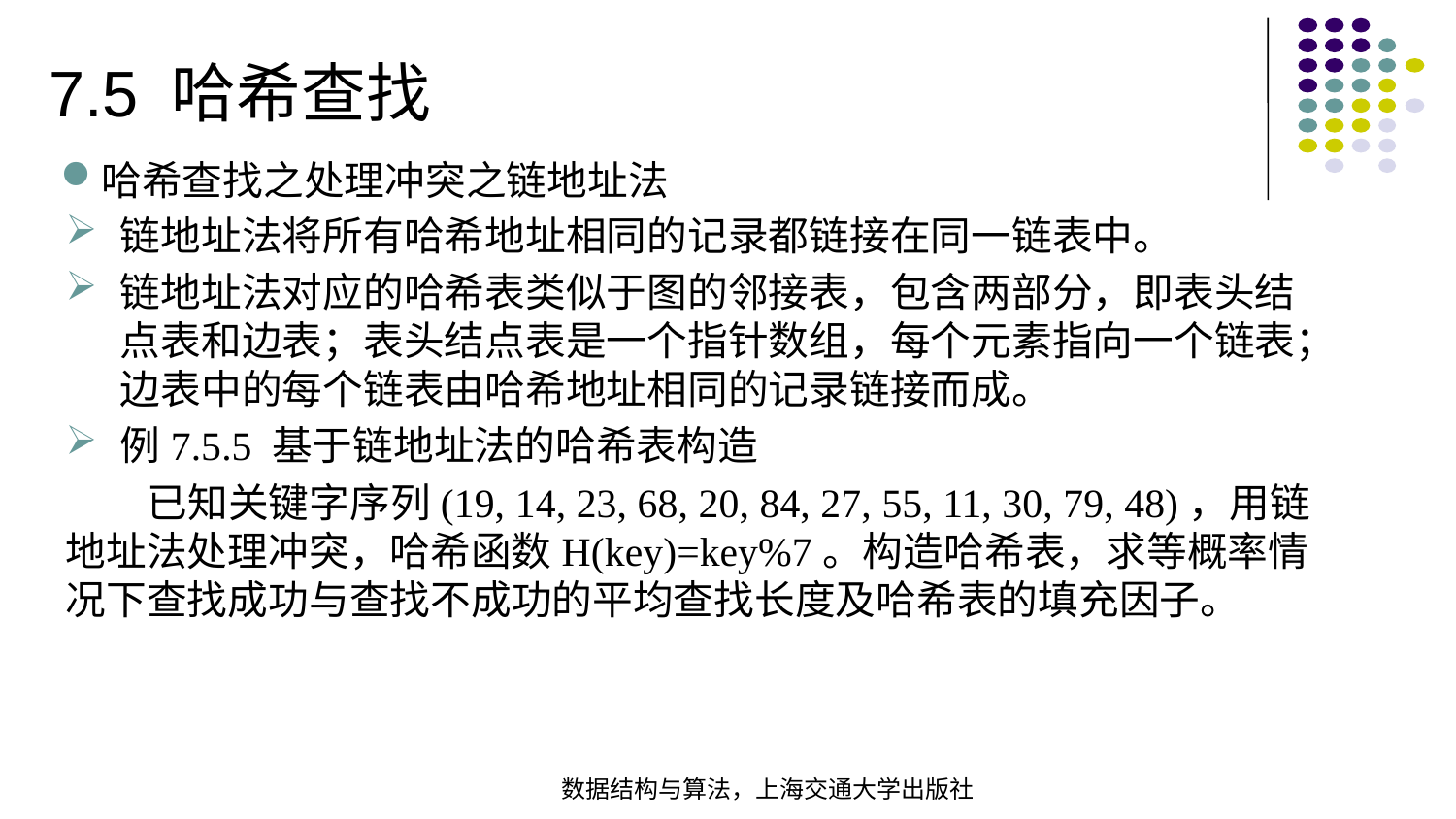

7.5 哈希查找
哈希查找之处理冲突之链地址法
链地址法将所有哈希地址相同的记录都链接在同一链表中。
链地址法对应的哈希表类似于图的邻接表，包含两部分，即表头结点表和边表；表头结点表是一个指针数组，每个元素指向一个链表；边表中的每个链表由哈希地址相同的记录链接而成。
例7.5.5 基于链地址法的哈希表构造
        已知关键字序列(19, 14, 23, 68, 20, 84, 27, 55, 11, 30, 79, 48)，用链地址法处理冲突，哈希函数H(key)=key%7。构造哈希表，求等概率情况下查找成功与查找不成功的平均查找长度及哈希表的填充因子。